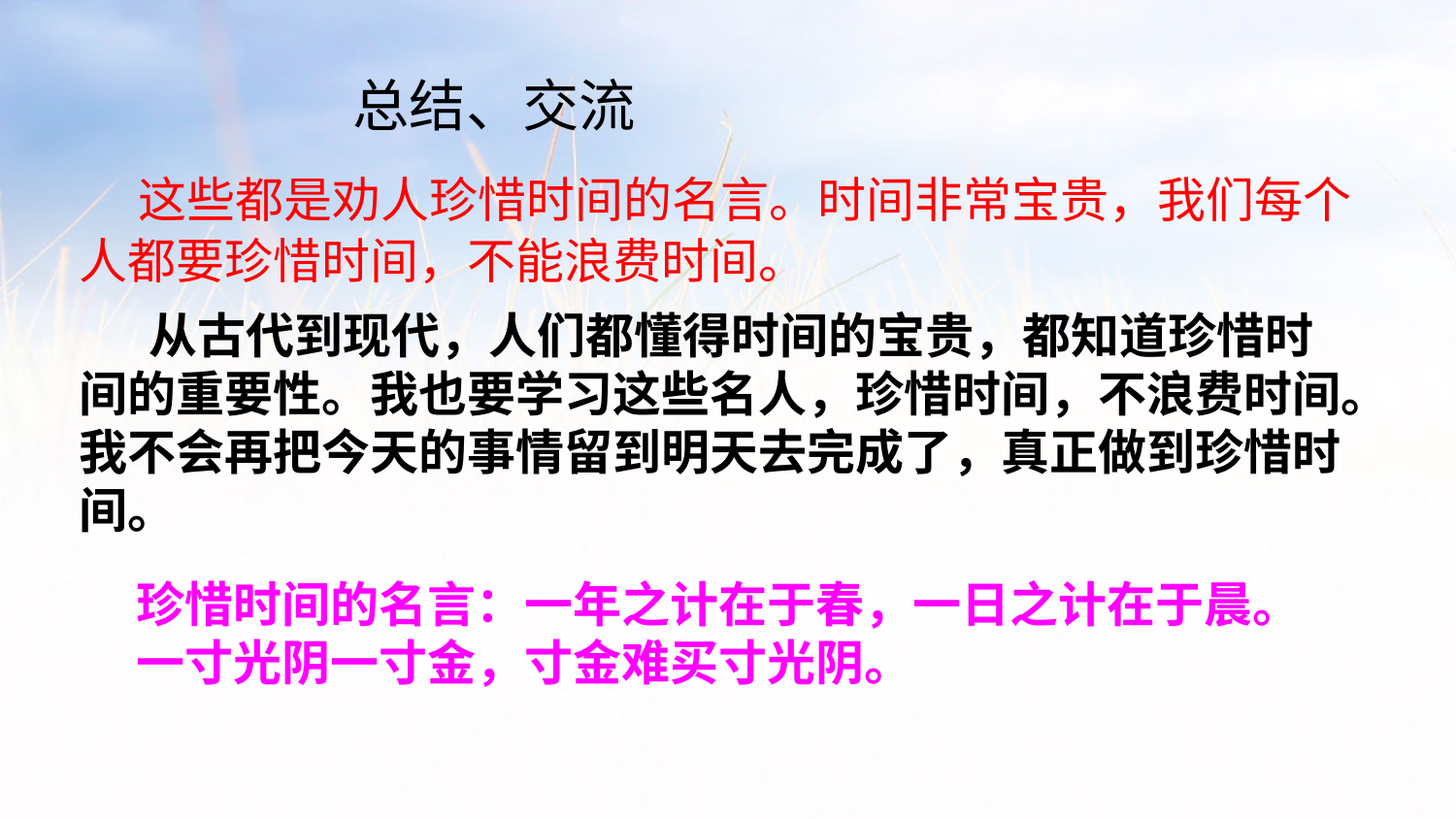

总结、交流
   这些都是劝人珍惜时间的名言。时间非常宝贵，我们每个人都要珍惜时间，不能浪费时间。
          从古代到现代，人们都懂得时间的宝贵，都知道珍惜时间的重要性。我也要学习这些名人，珍惜时间，不浪费时间。我不会再把今天的事情留到明天去完成了，真正做到珍惜时间。
珍惜时间的名言：一年之计在于春，一日之计在于晨。一寸光阴一寸金，寸金难买寸光阴。